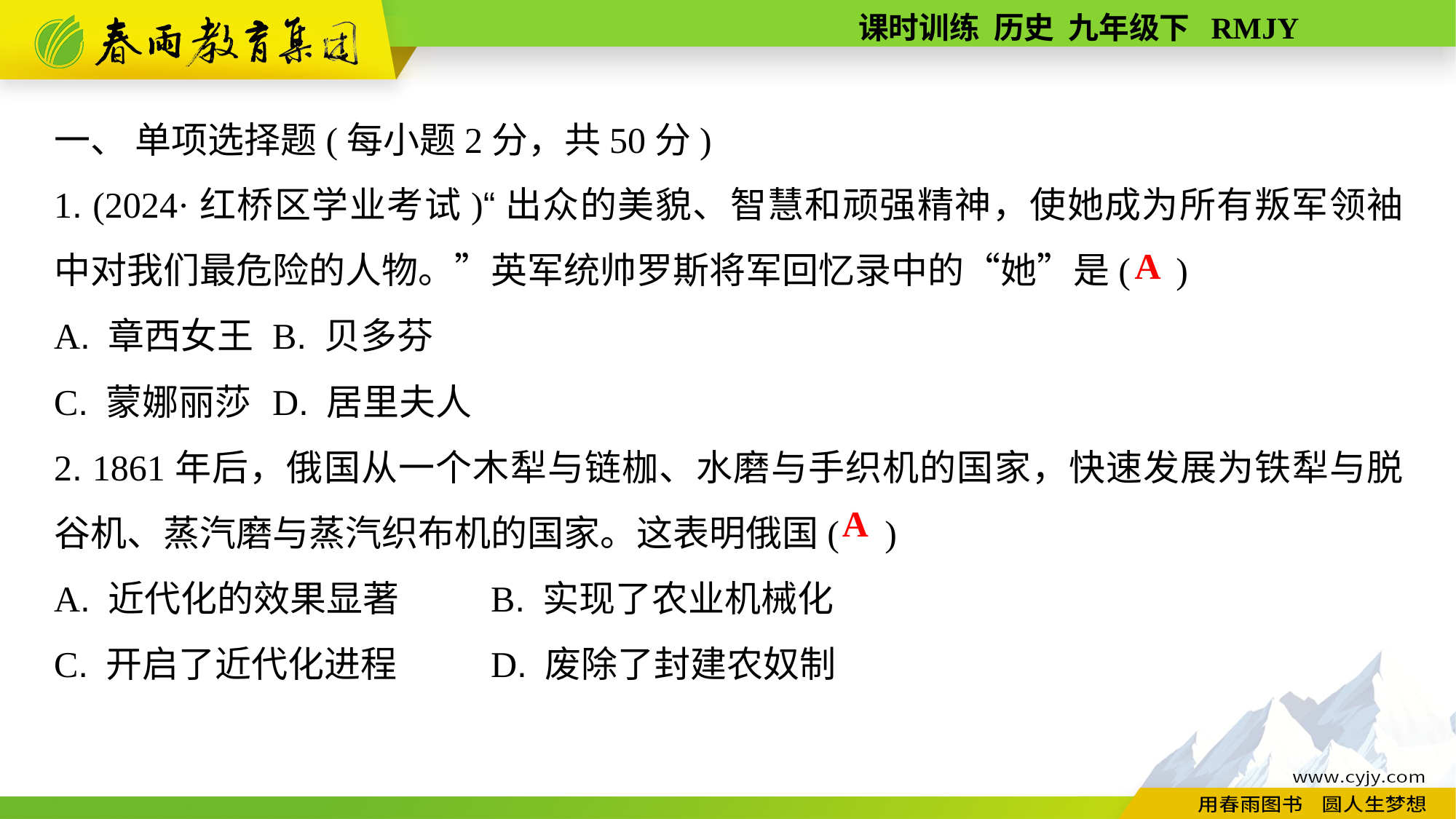

一、 单项选择题(每小题2分，共50分)
1. (2024·红桥区学业考试)“出众的美貌、智慧和顽强精神，使她成为所有叛军领袖中对我们最危险的人物。”英军统帅罗斯将军回忆录中的“她”是(     )
A. 章西女王	B. 贝多芬
C. 蒙娜丽莎	D. 居里夫人
2. 1861年后，俄国从一个木犁与链枷、水磨与手织机的国家，快速发展为铁犁与脱谷机、蒸汽磨与蒸汽织布机的国家。这表明俄国(     )
A. 近代化的效果显著	B. 实现了农业机械化
C. 开启了近代化进程	D. 废除了封建农奴制
A
A